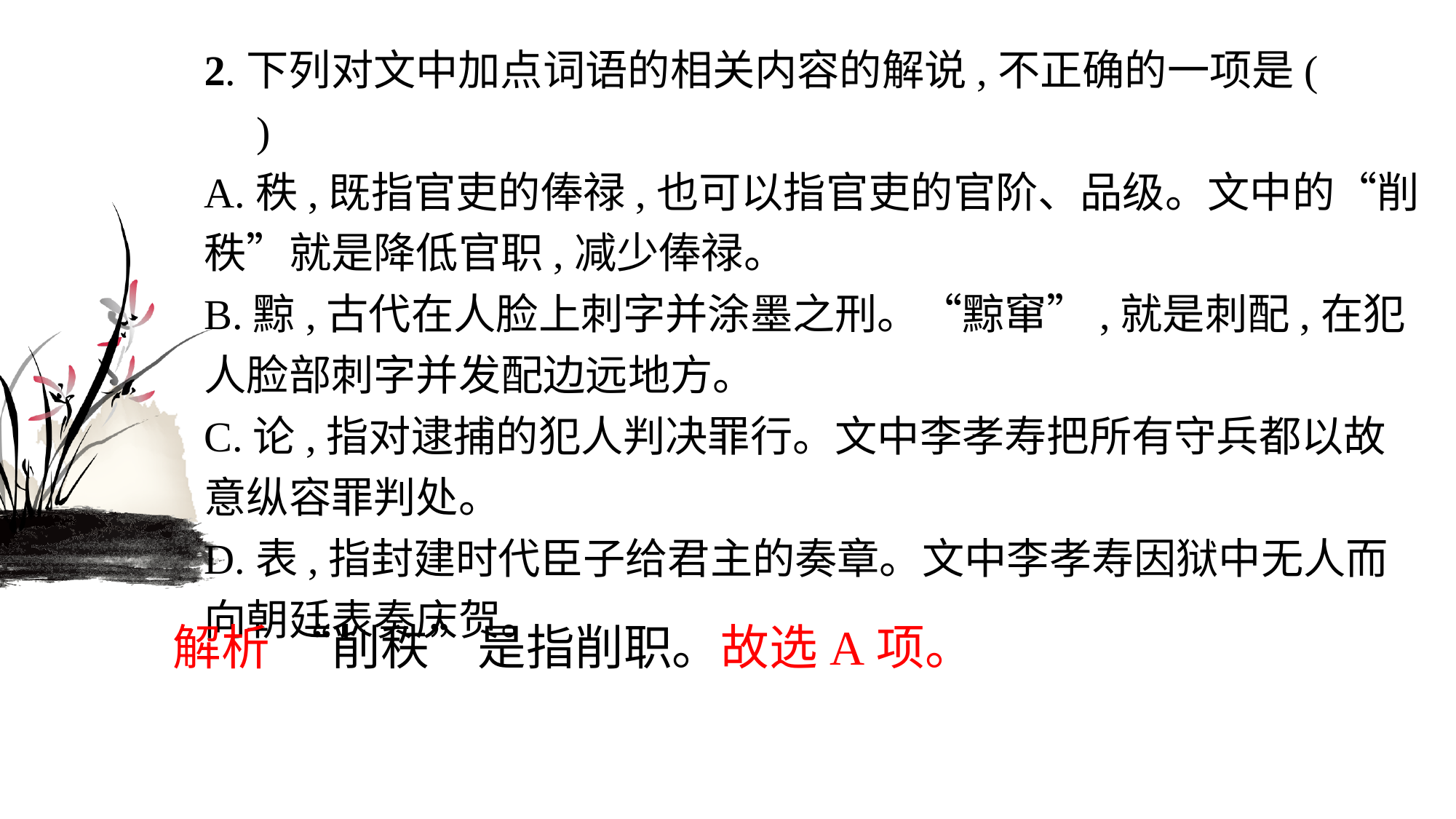

2.下列对文中加点词语的相关内容的解说,不正确的一项是(　　)
A.秩,既指官吏的俸禄,也可以指官吏的官阶、品级。文中的“削秩”就是降低官职,减少俸禄。
B.黥,古代在人脸上刺字并涂墨之刑。“黥窜”,就是刺配,在犯人脸部刺字并发配边远地方。
C.论,指对逮捕的犯人判决罪行。文中李孝寿把所有守兵都以故意纵容罪判处。
D.表,指封建时代臣子给君主的奏章。文中李孝寿因狱中无人而向朝廷表奏庆贺。
解析 “削秩”是指削职。故选A项。